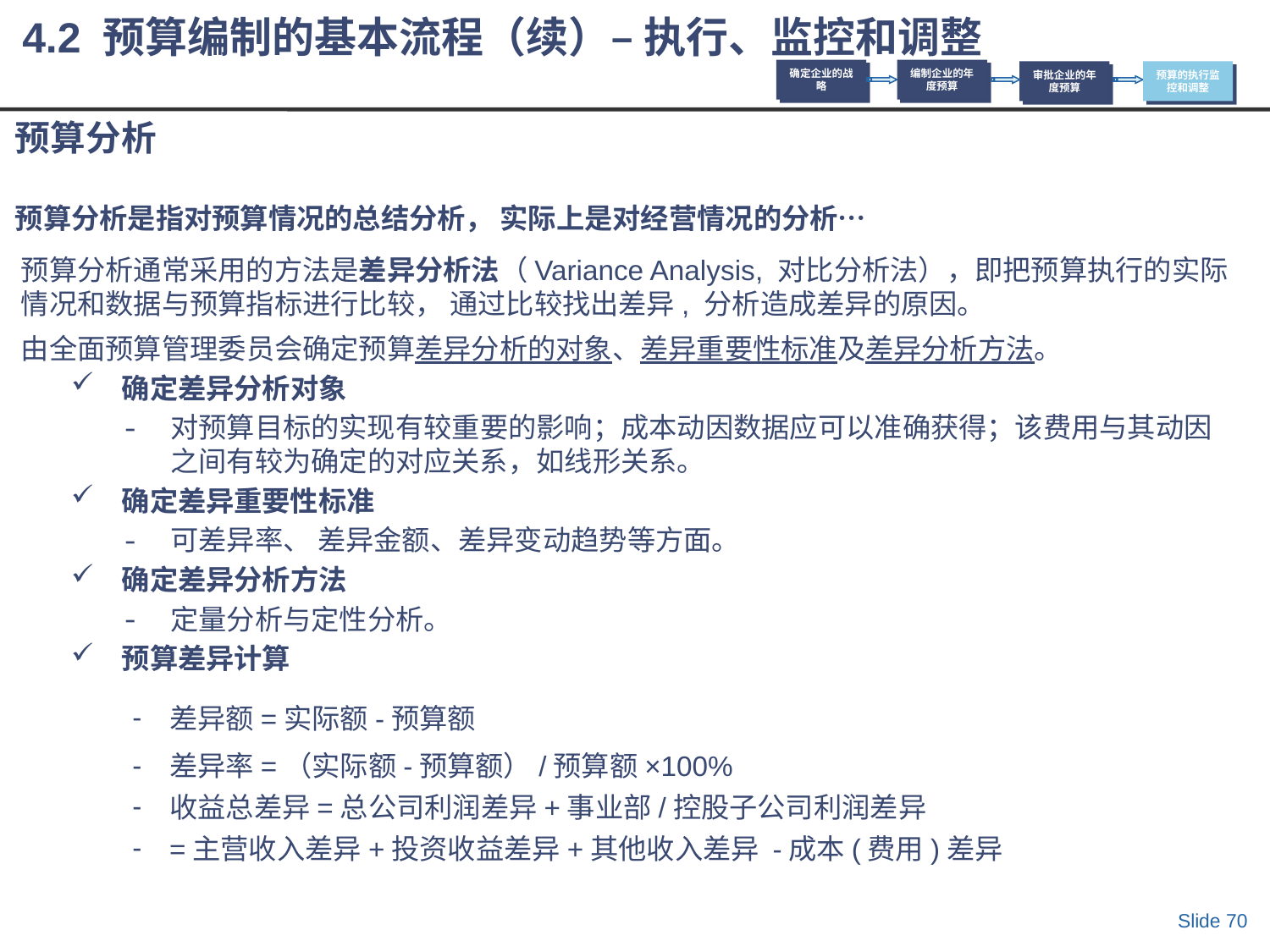

4.2 预算编制的基本流程（续）– 执行、监控和调整
确定企业的战略
编制企业的年度预算
审批企业的年度预算
预算的执行监控和调整

# 预算分析 预算分析是指对预算情况的总结分析， 实际上是对经营情况的分析…
预算分析通常采用的方法是差异分析法（Variance Analysis, 对比分析法），即把预算执行的实际情况和数据与预算指标进行比较， 通过比较找出差异, 分析造成差异的原因。
由全面预算管理委员会确定预算差异分析的对象、差异重要性标准及差异分析方法。
确定差异分析对象
对预算目标的实现有较重要的影响；成本动因数据应可以准确获得；该费用与其动因之间有较为确定的对应关系，如线形关系。
确定差异重要性标准
可差异率、 差异金额、差异变动趋势等方面。
确定差异分析方法
定量分析与定性分析。
预算差异计算
差异额=实际额-预算额
差异率=（实际额-预算额）/预算额×100%
收益总差异=总公司利润差异+事业部/控股子公司利润差异
=主营收入差异+投资收益差异+其他收入差异 -成本(费用)差异
Slide 70